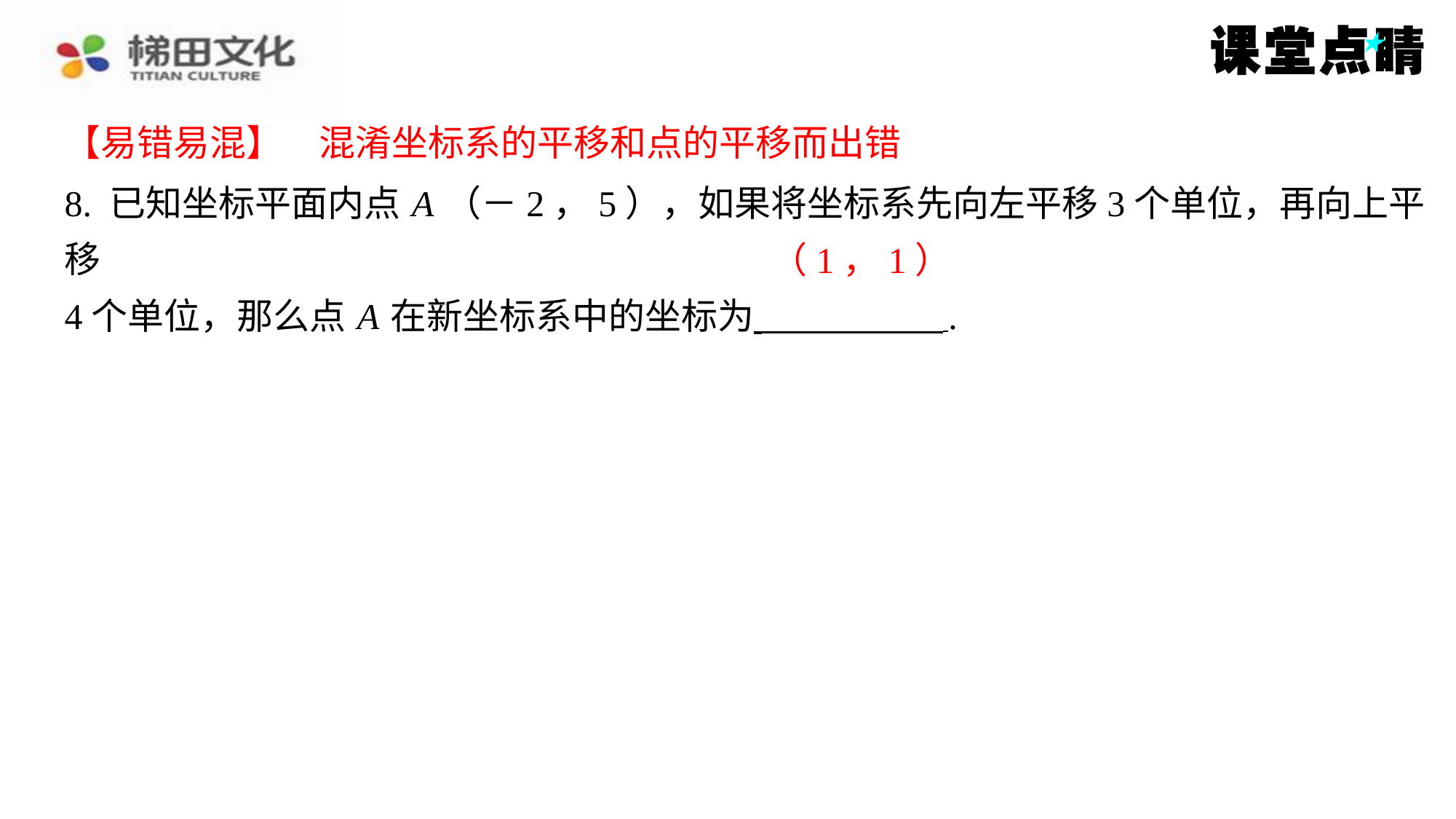

【易错易混】　混淆坐标系的平移和点的平移而出错
【易错易混】　混淆坐标系的平移和点的平移而出错
8. 已知坐标平面内点 A （－2，5），如果将坐标系先向左平移3个单位，再向上平移
4个单位，那么点 A 在新坐标系中的坐标为                             ⁠.
（1，1）